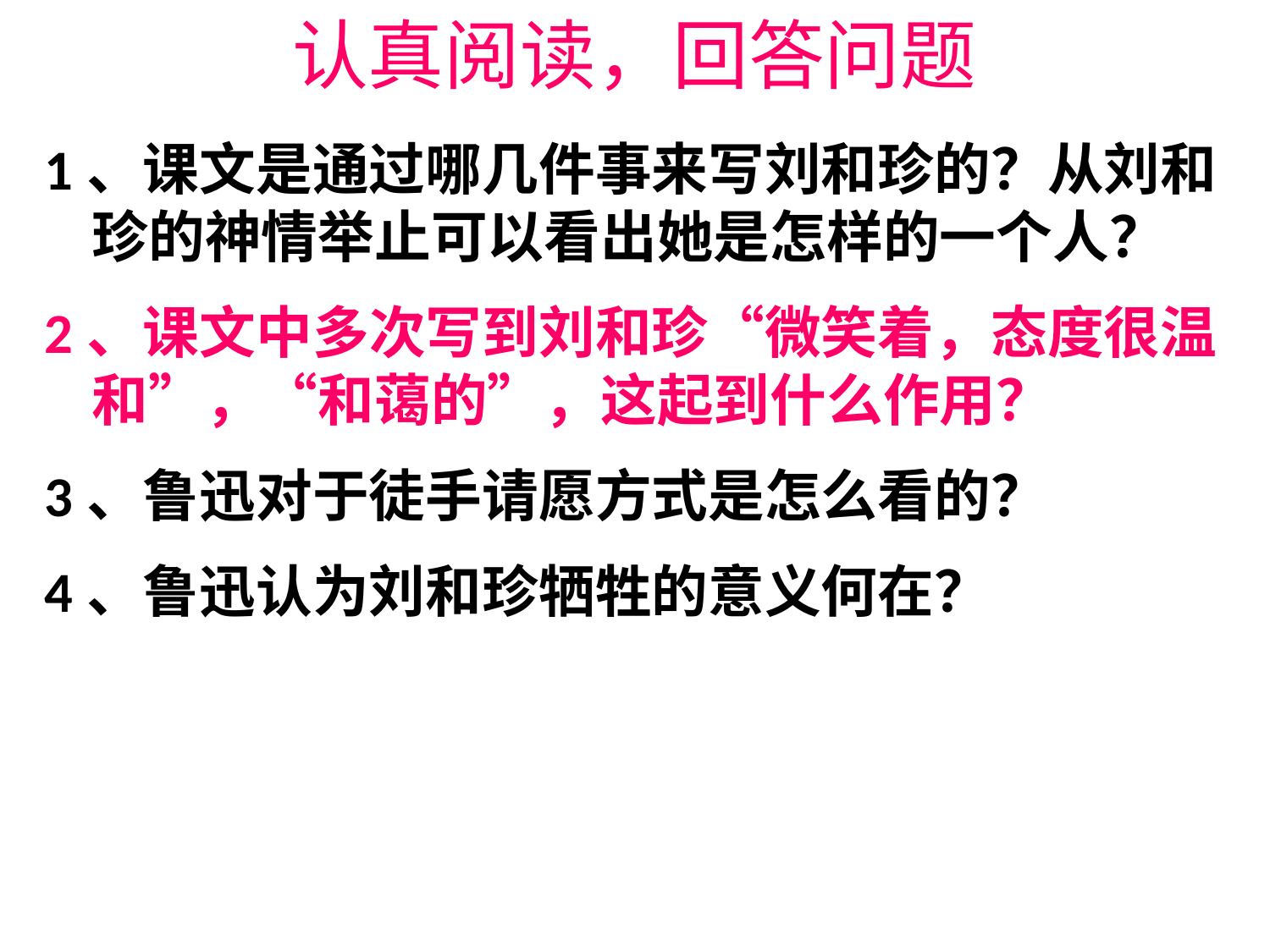

# 认真阅读，回答问题
1、课文是通过哪几件事来写刘和珍的？从刘和珍的神情举止可以看出她是怎样的一个人？
2、课文中多次写到刘和珍“微笑着，态度很温和”，“和蔼的”，这起到什么作用？
3、鲁迅对于徒手请愿方式是怎么看的？
4、鲁迅认为刘和珍牺牲的意义何在？